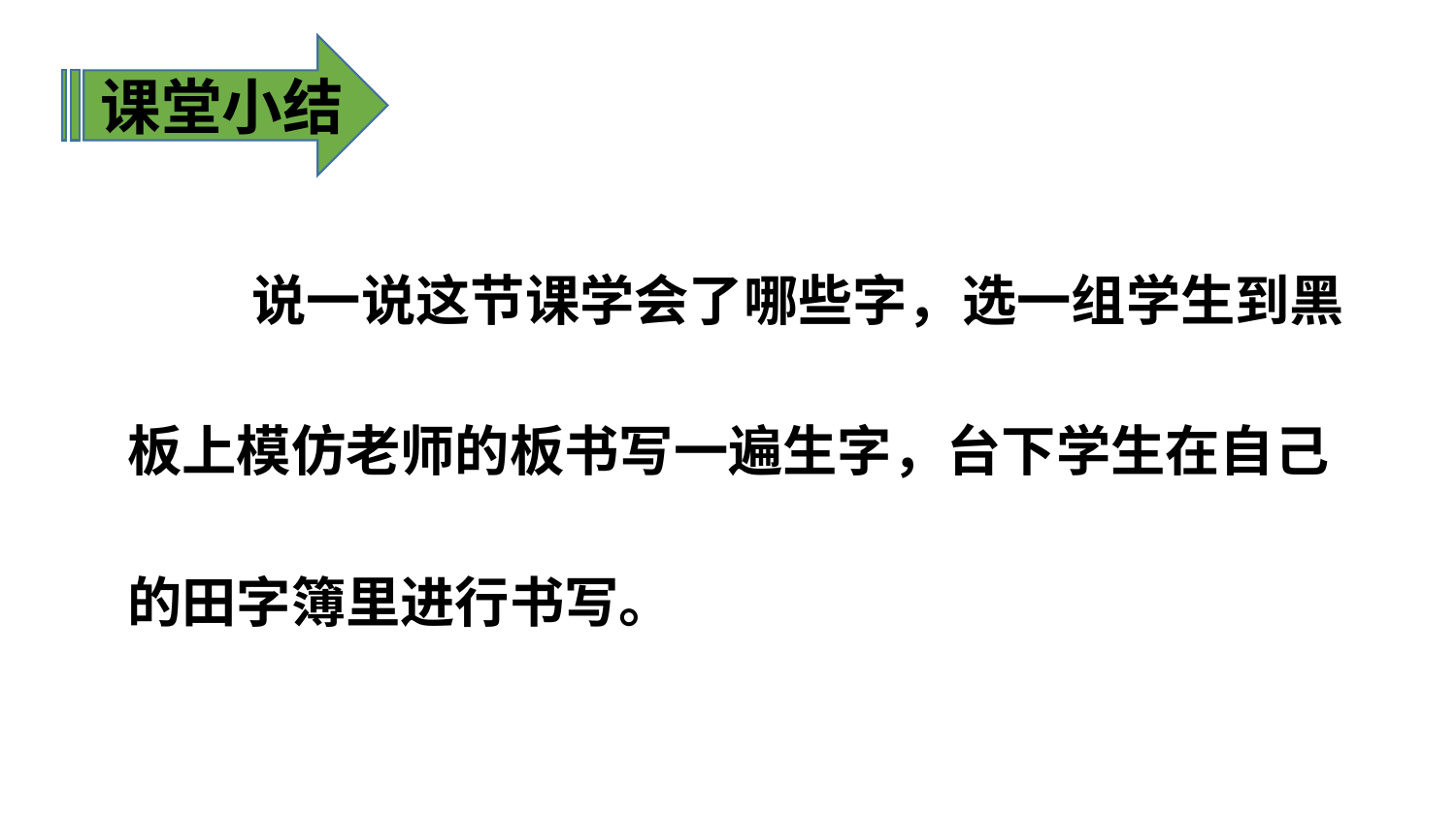

课堂小结
         说一说这节课学会了哪些字，选一组学生到黑板上模仿老师的板书写一遍生字，台下学生在自己的田字簿里进行书写。